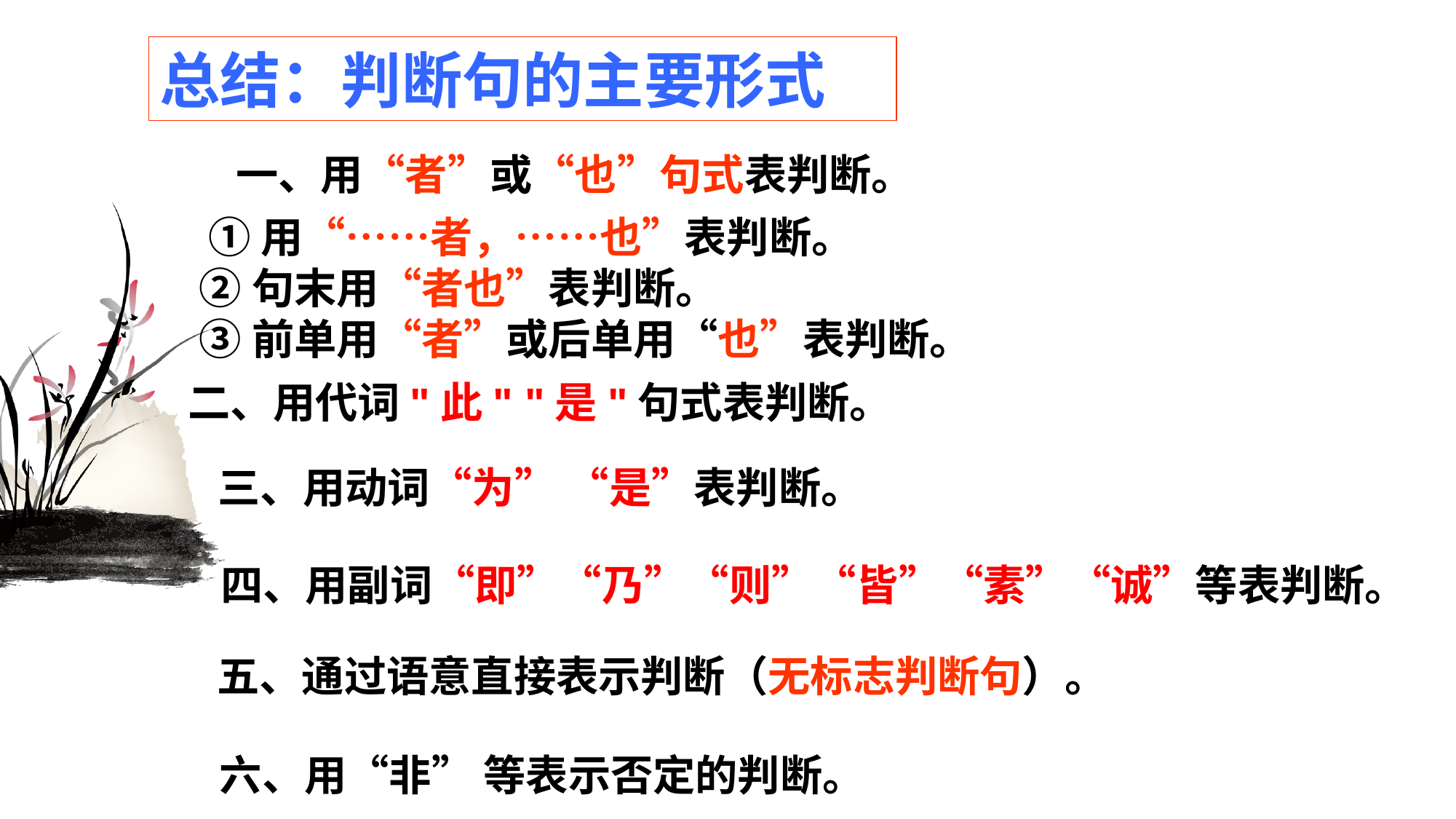

总结：判断句的主要形式
一、用“者”或“也”句式表判断。
   ①用“……者，……也”表判断。
 ②句末用“者也”表判断。
 ③前单用“者”或后单用“也”表判断。
二、用代词"此" "是"句式表判断。
三、用动词“为” “是”表判断。
四、用副词“即”“乃”“则”“皆”“素”“诚”等表判断。
五、通过语意直接表示判断（无标志判断句）。
六、用“非” 等表示否定的判断。